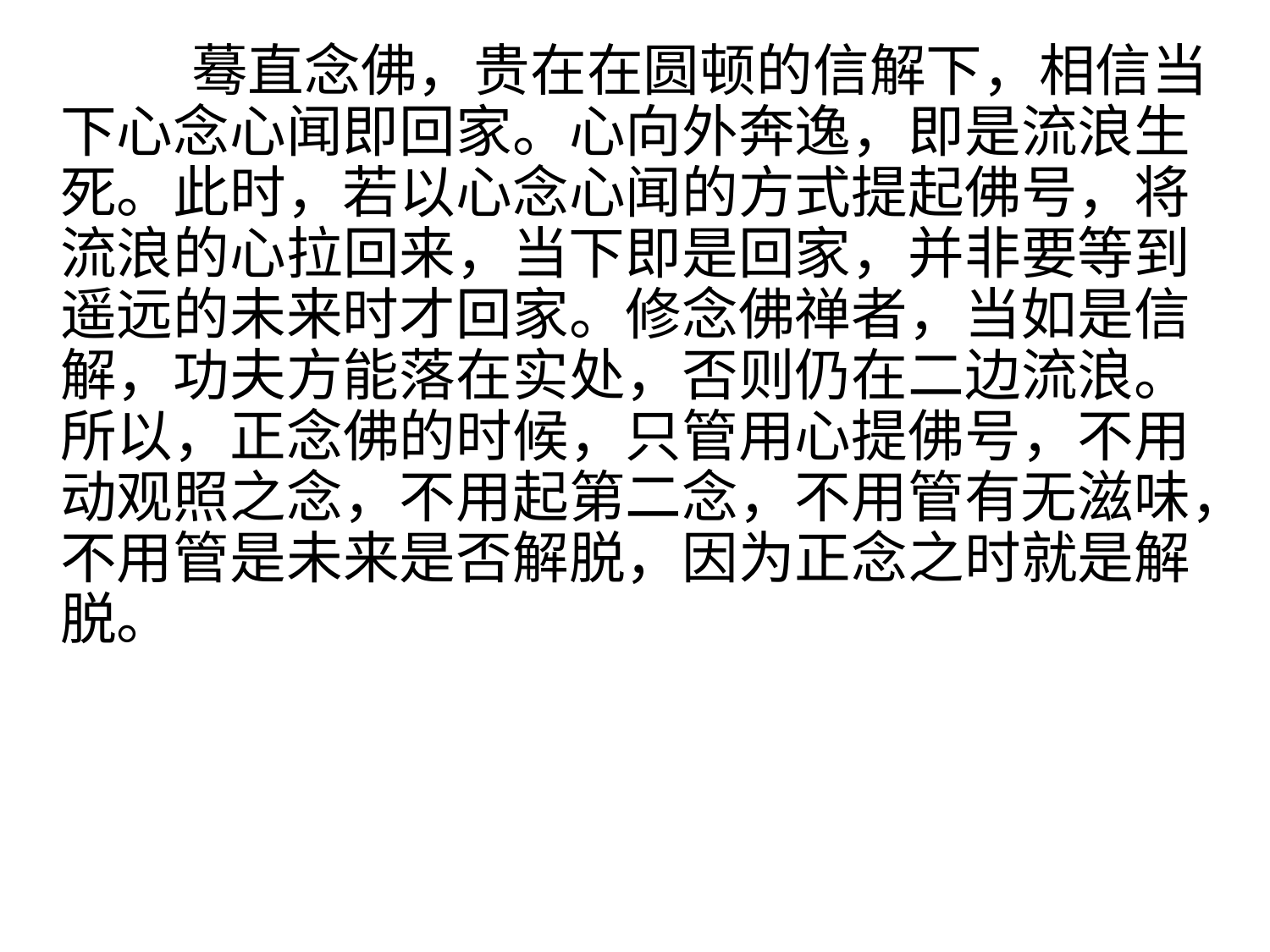

蓦直念佛，贵在在圆顿的信解下，相信当下心念心闻即回家。心向外奔逸，即是流浪生死。此时，若以心念心闻的方式提起佛号，将流浪的心拉回来，当下即是回家，并非要等到遥远的未来时才回家。修念佛禅者，当如是信解，功夫方能落在实处，否则仍在二边流浪。所以，正念佛的时候，只管用心提佛号，不用动观照之念，不用起第二念，不用管有无滋味，不用管是未来是否解脱，因为正念之时就是解脱。